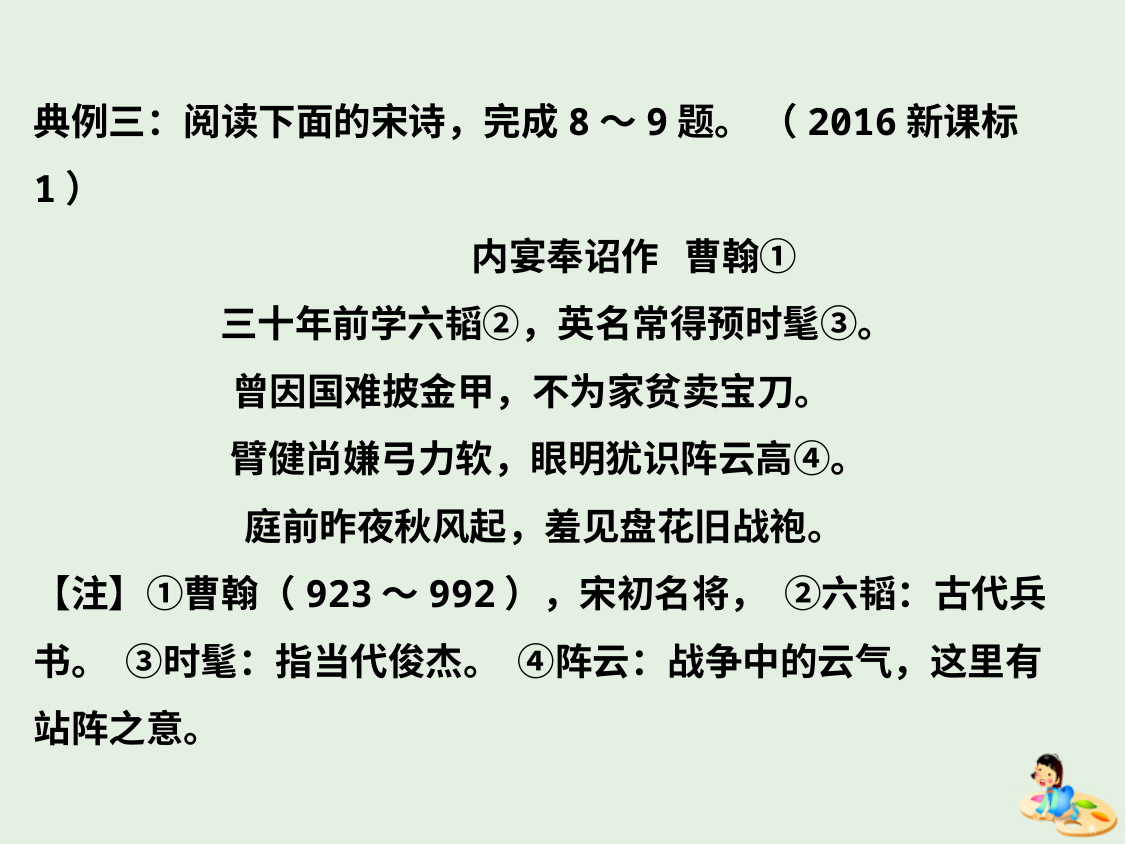

典例三：阅读下面的宋诗，完成8～9题。 （2016新课标1）
                    内宴奉诏作   曹翰①
   三十年前学六韬②，英名常得预时髦③。
 曾因国难披金甲，不为家贫卖宝刀。
 臂健尚嫌弓力软，眼明犹识阵云高④。
庭前昨夜秋风起，羞见盘花旧战袍。
【注】①曹翰（923～992），宋初名将，  ②六韬：古代兵书。  ③时髦：指当代俊杰。  ④阵云：战争中的云气，这里有站阵之意。